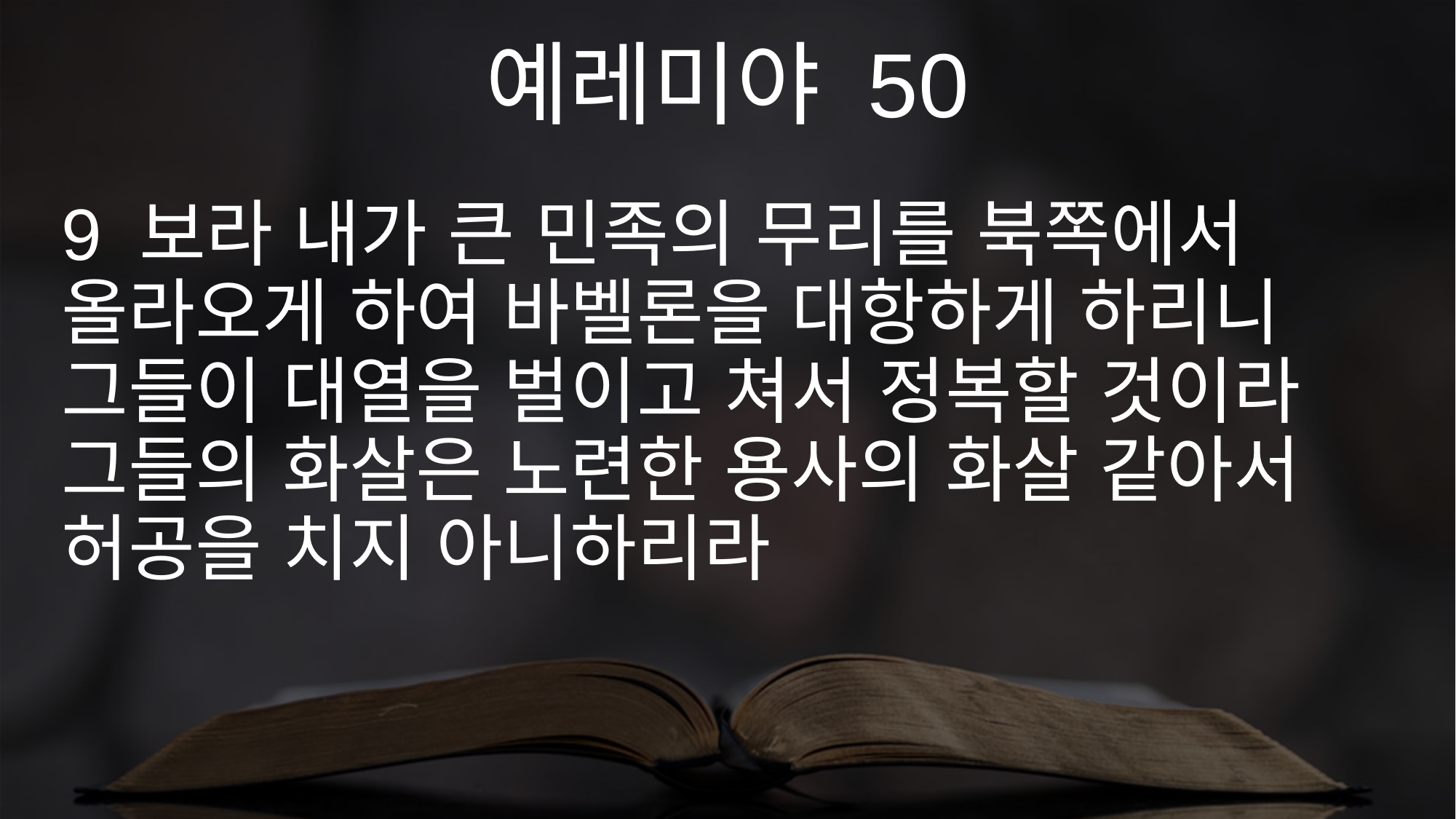

예레미야 50
9 보라 내가 큰 민족의 무리를 북쪽에서 올라오게 하여 바벨론을 대항하게 하리니 그들이 대열을 벌이고 쳐서 정복할 것이라 그들의 화살은 노련한 용사의 화살 같아서 허공을 치지 아니하리라